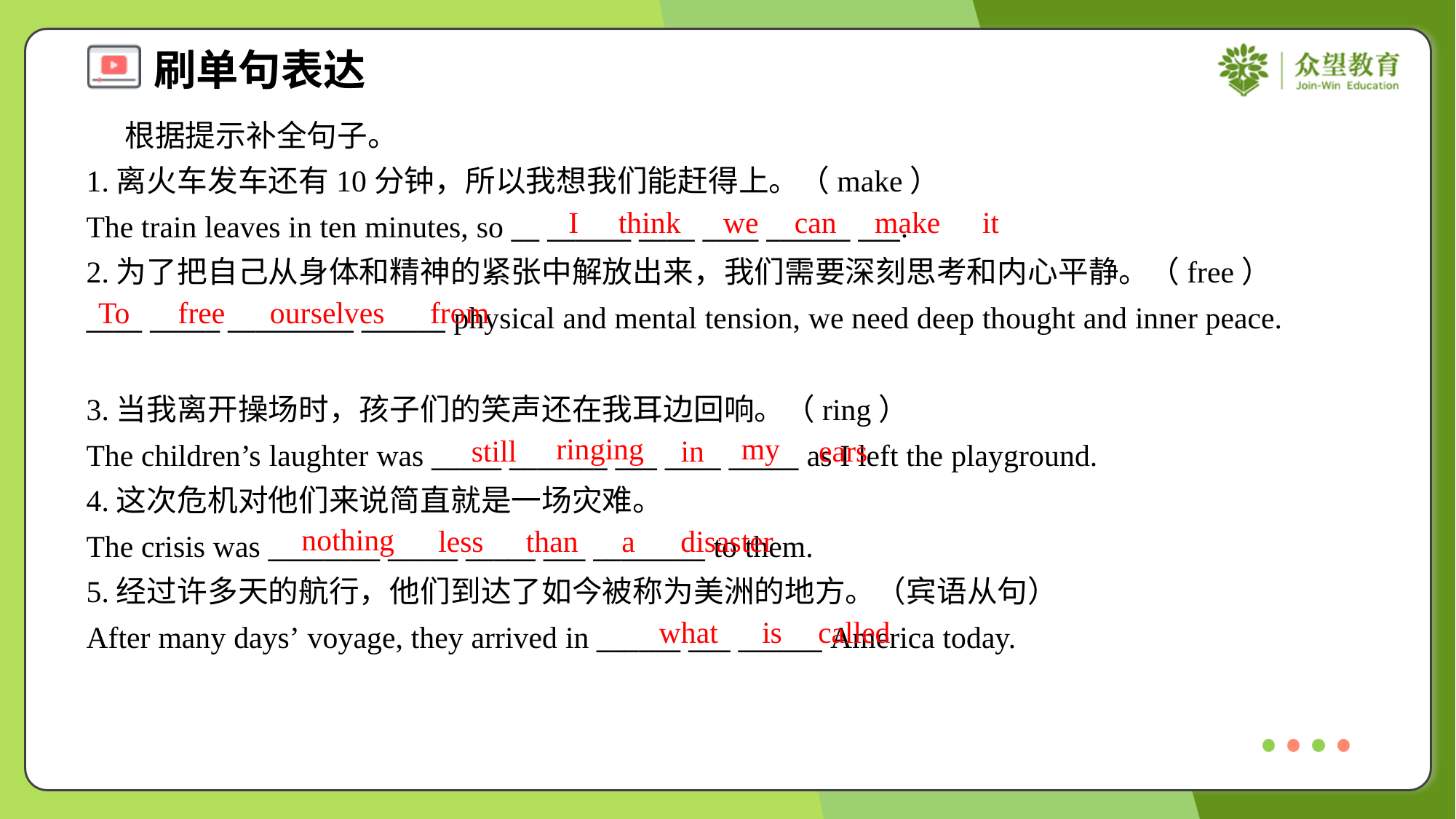

根据提示补全句子。
1.离火车发车还有10分钟，所以我想我们能赶得上。（make）
The train leaves in ten minutes, so __ ______ ____ ____ ______ ___.
I
think
we
can
make
it
2.为了把自己从身体和精神的紧张中解放出来，我们需要深刻思考和内心平静。（free）
____ _____ _________ ______ physical and mental tension, we need deep thought and inner peace.
To
free
ourselves
from
3.当我离开操场时，孩子们的笑声还在我耳边回响。（ring）
The children’s laughter was _____ _______ ___ ____ _____ as I left the playground.
4.这次危机对他们来说简直就是一场灾难。
The crisis was ________ _____ _____ ___ ________ to them.
5.经过许多天的航行，他们到达了如今被称为美洲的地方。（宾语从句）
After many days’ voyage, they arrived in ______ ___ ______ America today.
ringing
my
still
in
ears
nothing
less
than
a
disaster
what
is
called